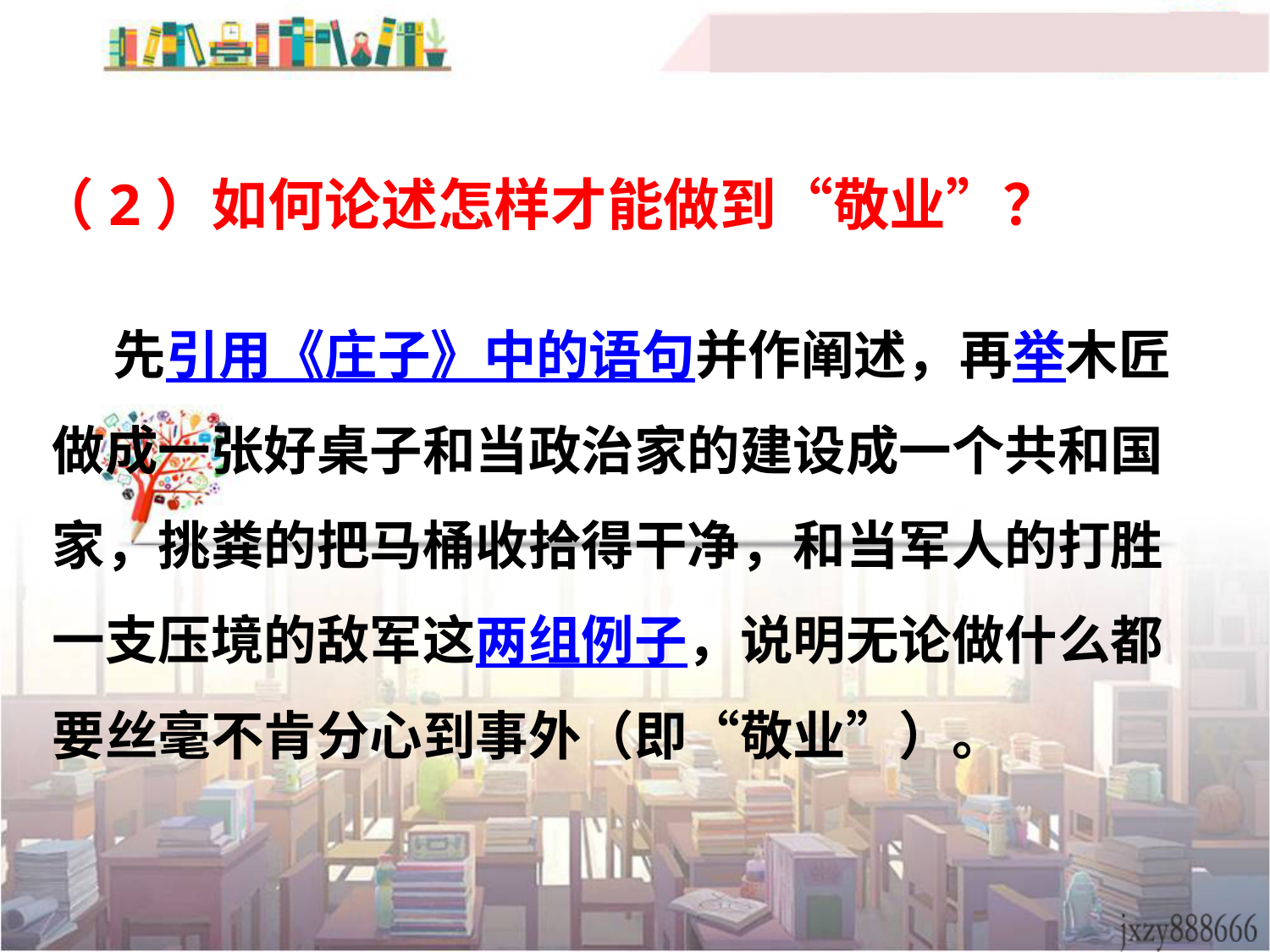

（2）如何论述怎样才能做到“敬业”？
    先引用《庄子》中的语句并作阐述，再举木匠做成一张好桌子和当政治家的建设成一个共和国家，挑粪的把马桶收拾得干净，和当军人的打胜一支压境的敌军这两组例子，说明无论做什么都要丝毫不肯分心到事外（即“敬业”）。